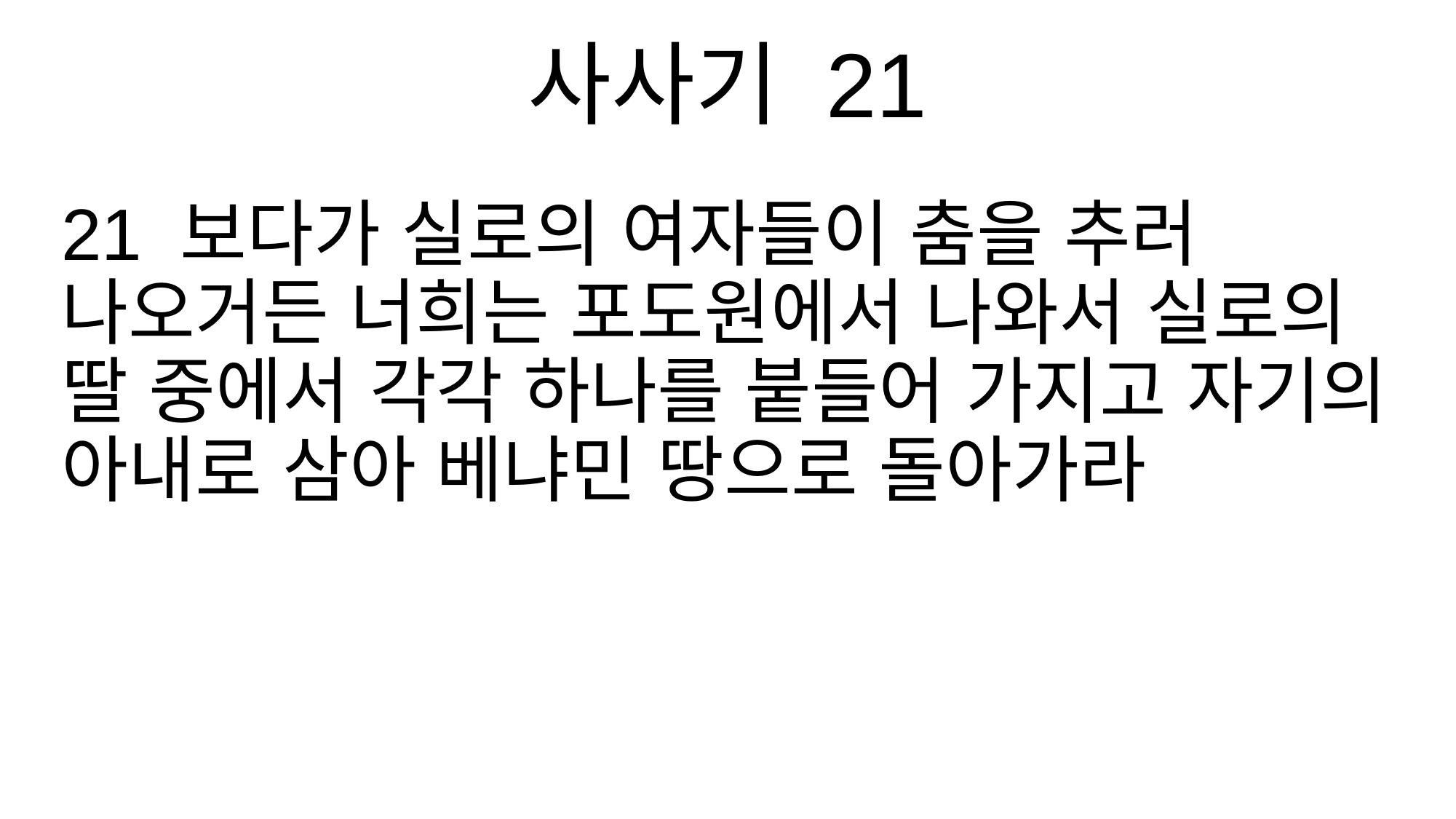

사사기 21
21 보다가 실로의 여자들이 춤을 추러 나오거든 너희는 포도원에서 나와서 실로의 딸 중에서 각각 하나를 붙들어 가지고 자기의 아내로 삼아 베냐민 땅으로 돌아가라